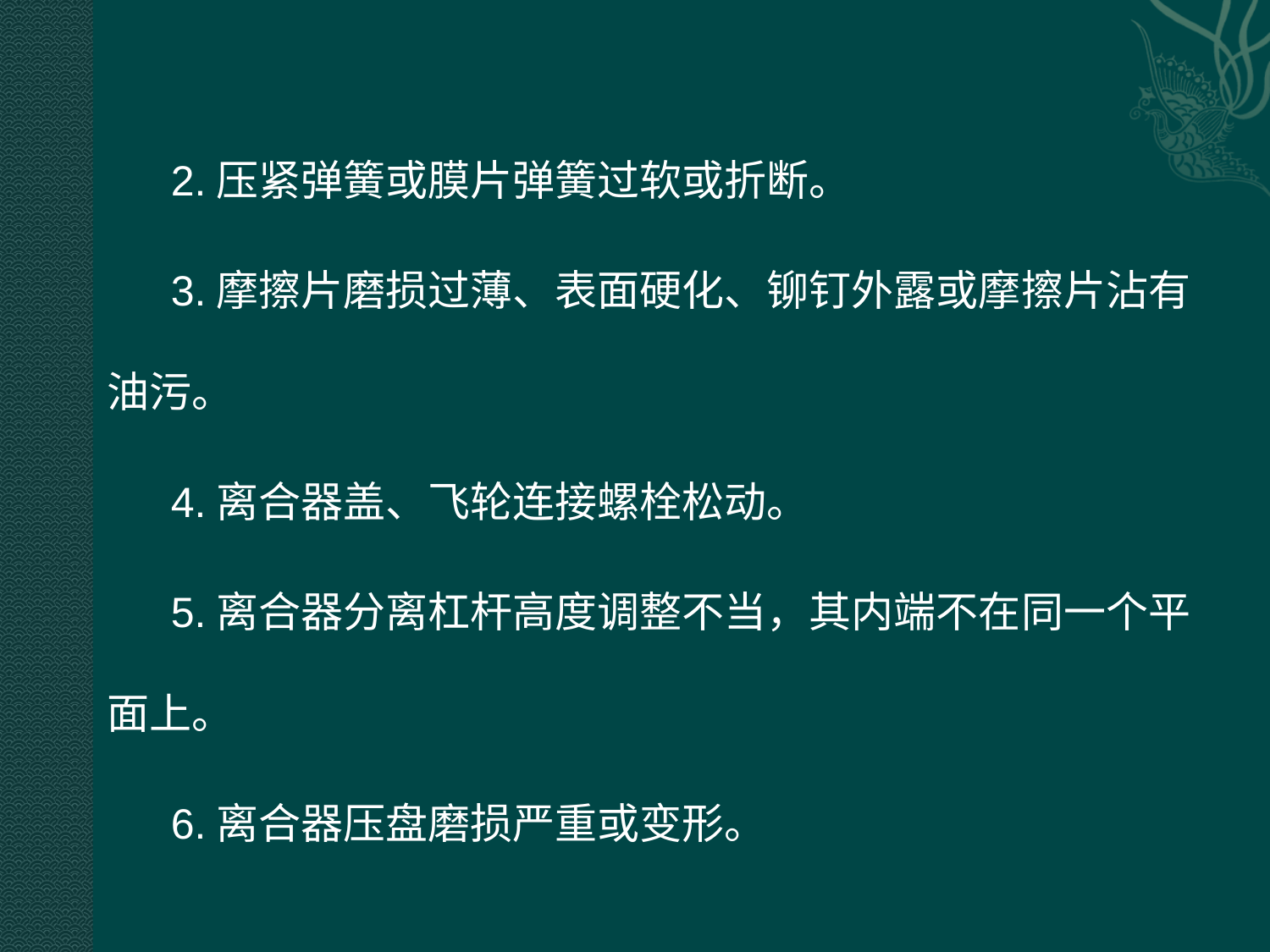

2.压紧弹簧或膜片弹簧过软或折断。
3.摩擦片磨损过薄、表面硬化、铆钉外露或摩擦片沾有油污。
4.离合器盖、飞轮连接螺栓松动。
5.离合器分离杠杆高度调整不当，其内端不在同一个平面上。
6.离合器压盘磨损严重或变形。